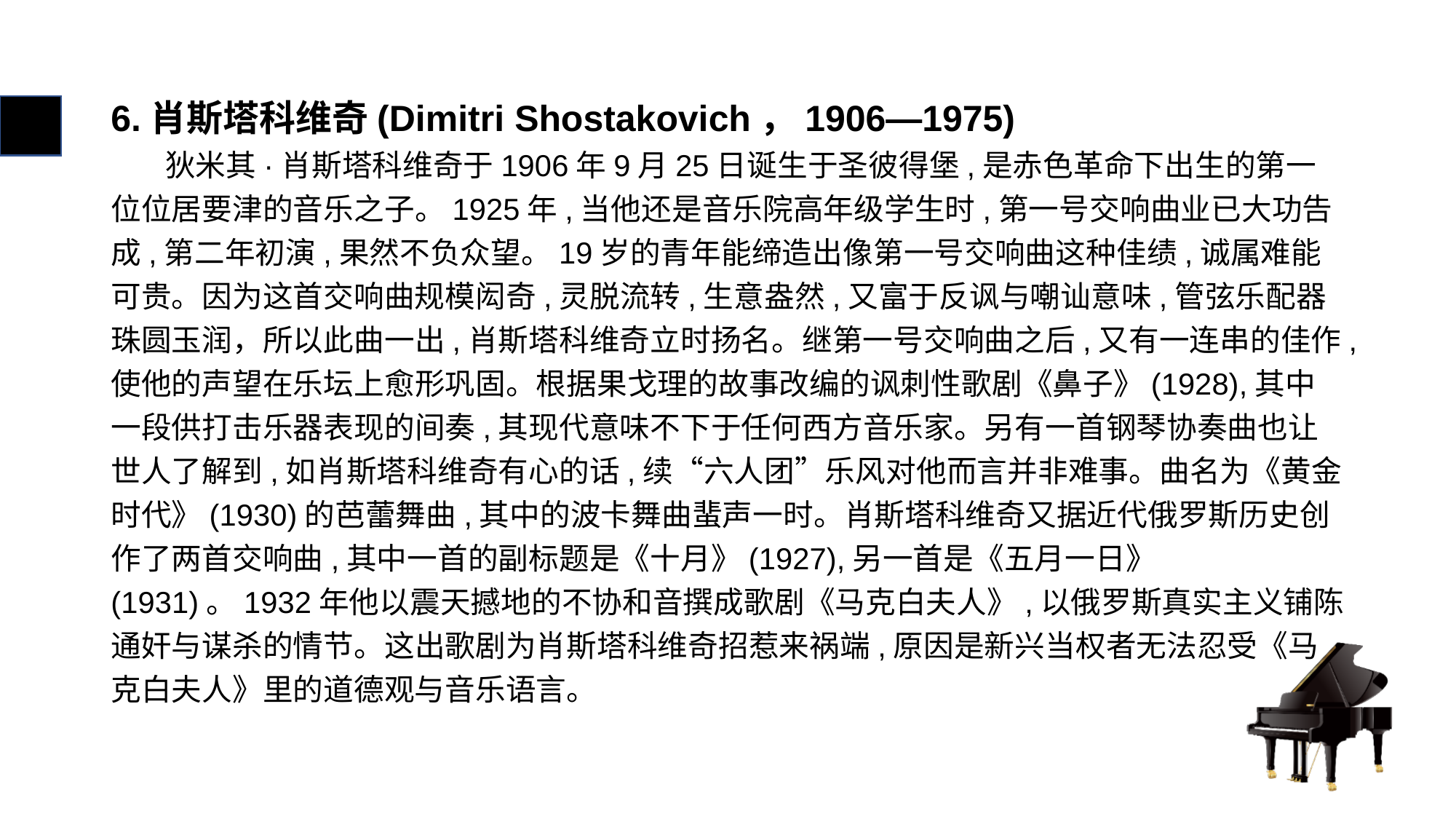

# 6.肖斯塔科维奇(Dimitri Shostakovich，1906—1975)
       狄米其·肖斯塔科维奇于1906年9月25日诞生于圣彼得堡,是赤色革命下出生的第一位位居要津的音乐之子。1925年,当他还是音乐院高年级学生时,第一号交响曲业已大功告成,第二年初演,果然不负众望。19岁的青年能缔造出像第一号交响曲这种佳绩,诚属难能可贵。因为这首交响曲规模闳奇,灵脱流转,生意盎然,又富于反讽与嘲讪意味,管弦乐配器珠圆玉润，所以此曲一出,肖斯塔科维奇立时扬名。继第一号交响曲之后,又有一连串的佳作,使他的声望在乐坛上愈形巩固。根据果戈理的故事改编的讽刺性歌剧《鼻子》(1928),其中一段供打击乐器表现的间奏,其现代意味不下于任何西方音乐家。另有一首钢琴协奏曲也让世人了解到,如肖斯塔科维奇有心的话,续“六人团”乐风对他而言并非难事。曲名为《黄金时代》(1930)的芭蕾舞曲,其中的波卡舞曲蜚声一时。肖斯塔科维奇又据近代俄罗斯历史创作了两首交响曲,其中一首的副标题是《十月》(1927),另一首是《五月一日》(1931)。1932年他以震天撼地的不协和音撰成歌剧《马克白夫人》,以俄罗斯真实主义铺陈通奸与谋杀的情节。这出歌剧为肖斯塔科维奇招惹来祸端,原因是新兴当权者无法忍受《马克白夫人》里的道德观与音乐语言。